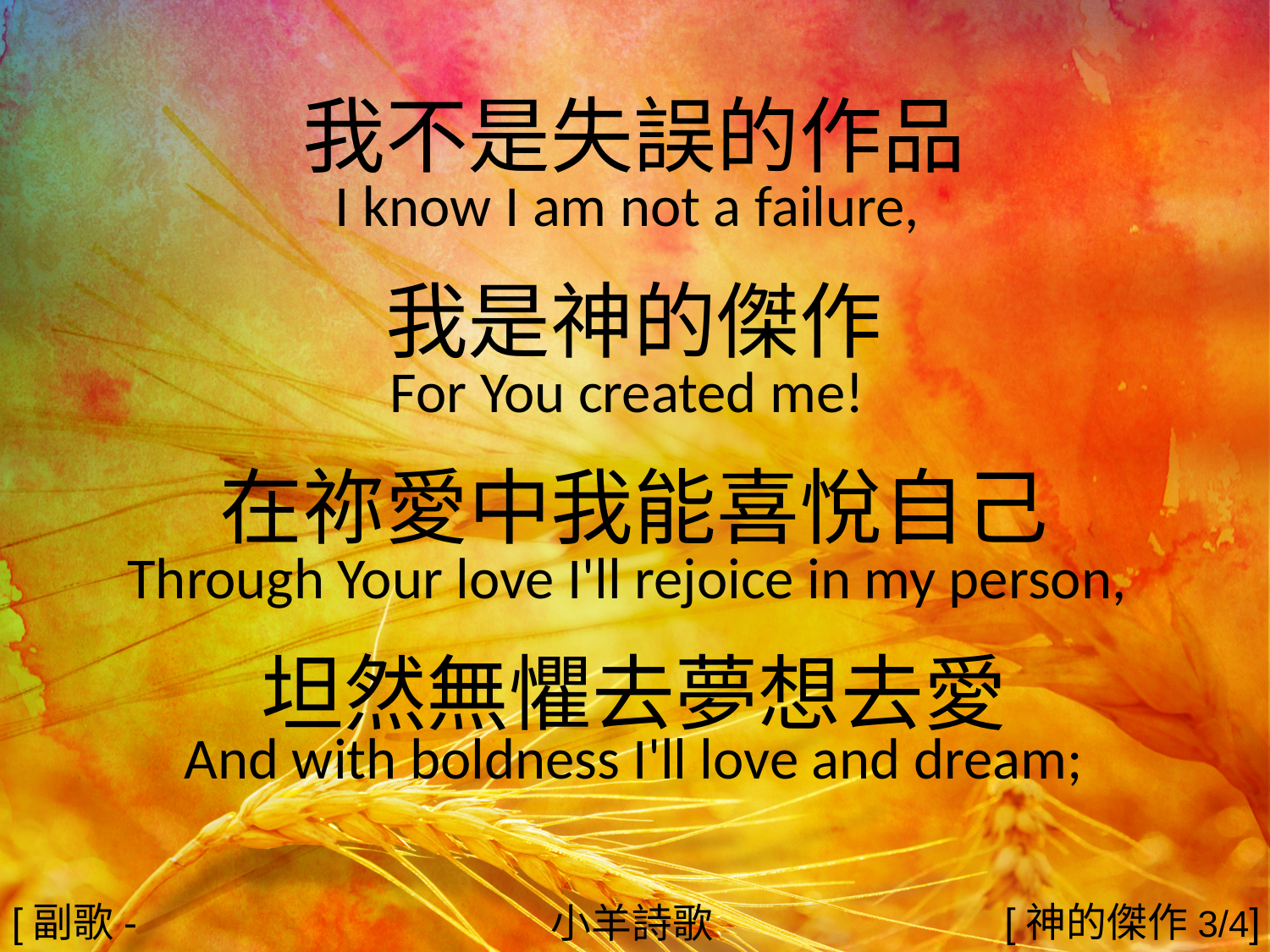

我不是失誤的作品
I know I am not a failure,

我是神的傑作
For You created me!

在祢愛中我能喜悅自己
Through Your love I'll rejoice in my person,

坦然無懼去夢想去愛
And with boldness I'll love and dream;
#

[副歌-1]
[神的傑作3/4]
小羊詩歌